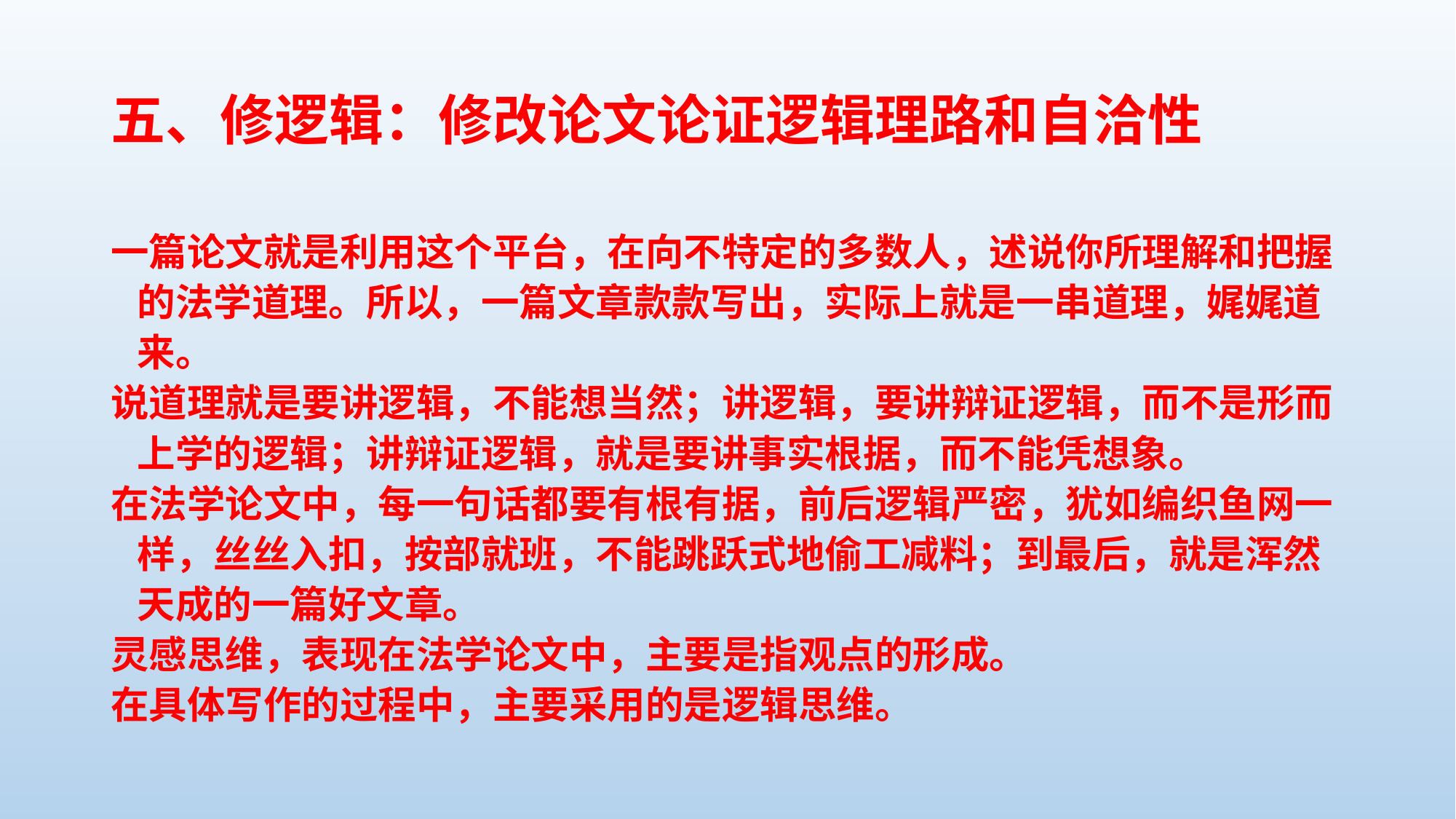

# 五、修逻辑：修改论文论证逻辑理路和自洽性
一篇论文就是利用这个平台，在向不特定的多数人，述说你所理解和把握的法学道理。所以，一篇文章款款写出，实际上就是一串道理，娓娓道来。
说道理就是要讲逻辑，不能想当然；讲逻辑，要讲辩证逻辑，而不是形而上学的逻辑；讲辩证逻辑，就是要讲事实根据，而不能凭想象。
在法学论文中，每一句话都要有根有据，前后逻辑严密，犹如编织鱼网一样，丝丝入扣，按部就班，不能跳跃式地偷工减料；到最后，就是浑然天成的一篇好文章。
灵感思维，表现在法学论文中，主要是指观点的形成。
在具体写作的过程中，主要采用的是逻辑思维。